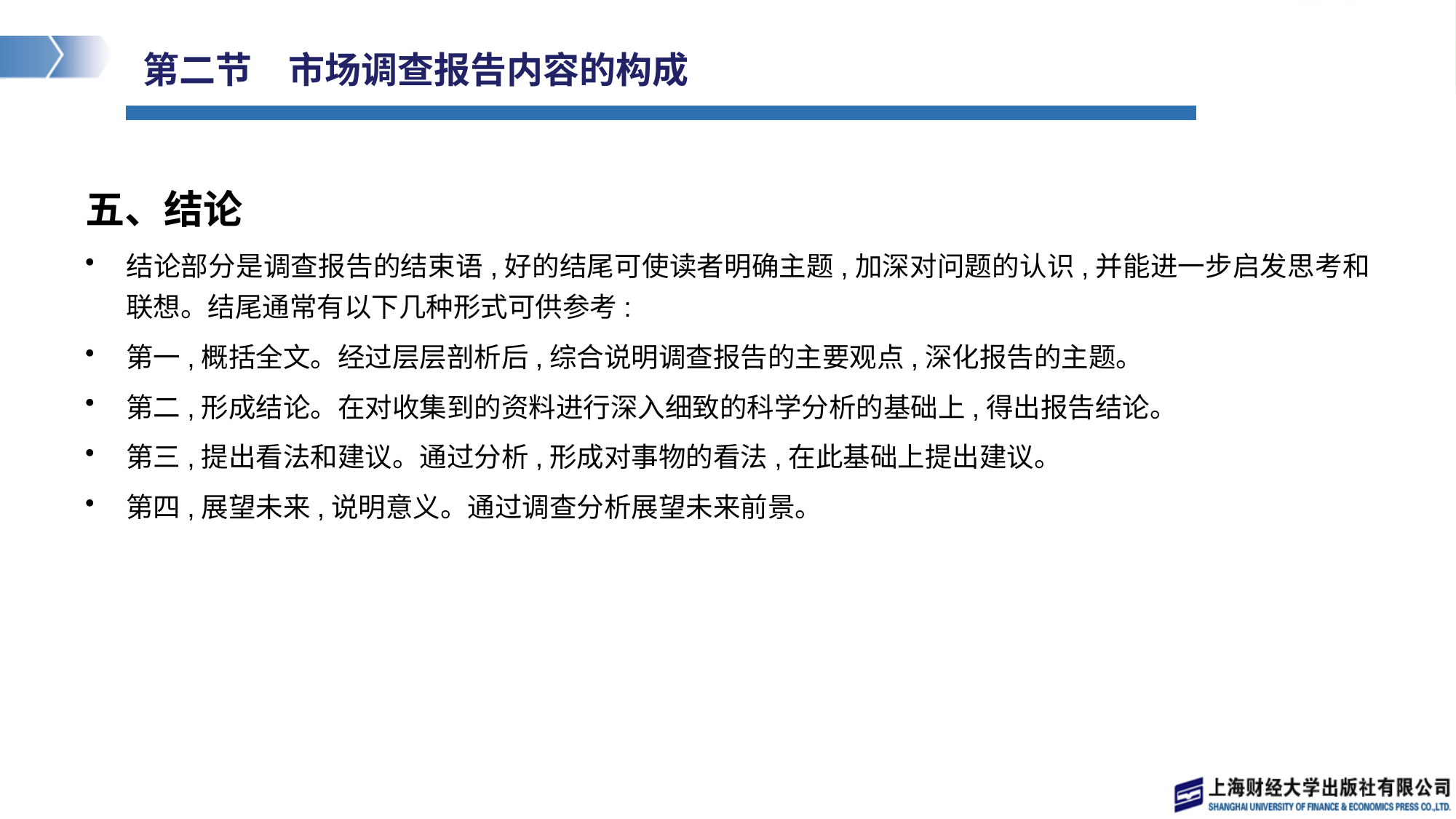

# 第二节　市场调查报告内容的构成
五、结论
结论部分是调查报告的结束语,好的结尾可使读者明确主题,加深对问题的认识,并能进一步启发思考和联想。结尾通常有以下几种形式可供参考:
第一,概括全文。经过层层剖析后,综合说明调查报告的主要观点,深化报告的主题。
第二,形成结论。在对收集到的资料进行深入细致的科学分析的基础上,得出报告结论。
第三,提出看法和建议。通过分析,形成对事物的看法,在此基础上提出建议。
第四,展望未来,说明意义。通过调查分析展望未来前景。